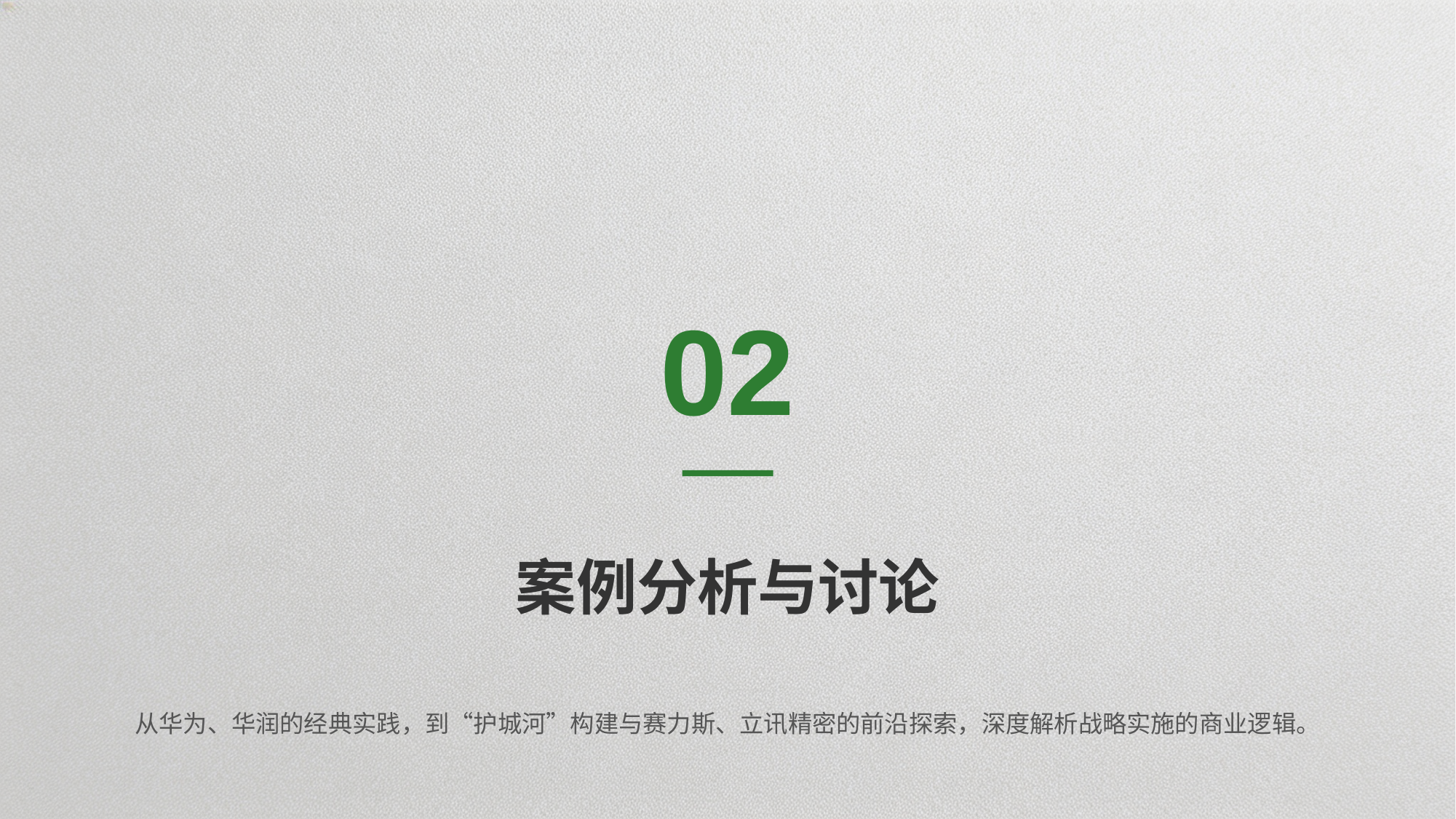

02

案例分析与讨论
从华为、华润的经典实践，到“护城河”构建与赛力斯、立讯精密的前沿探索，深度解析战略实施的商业逻辑。